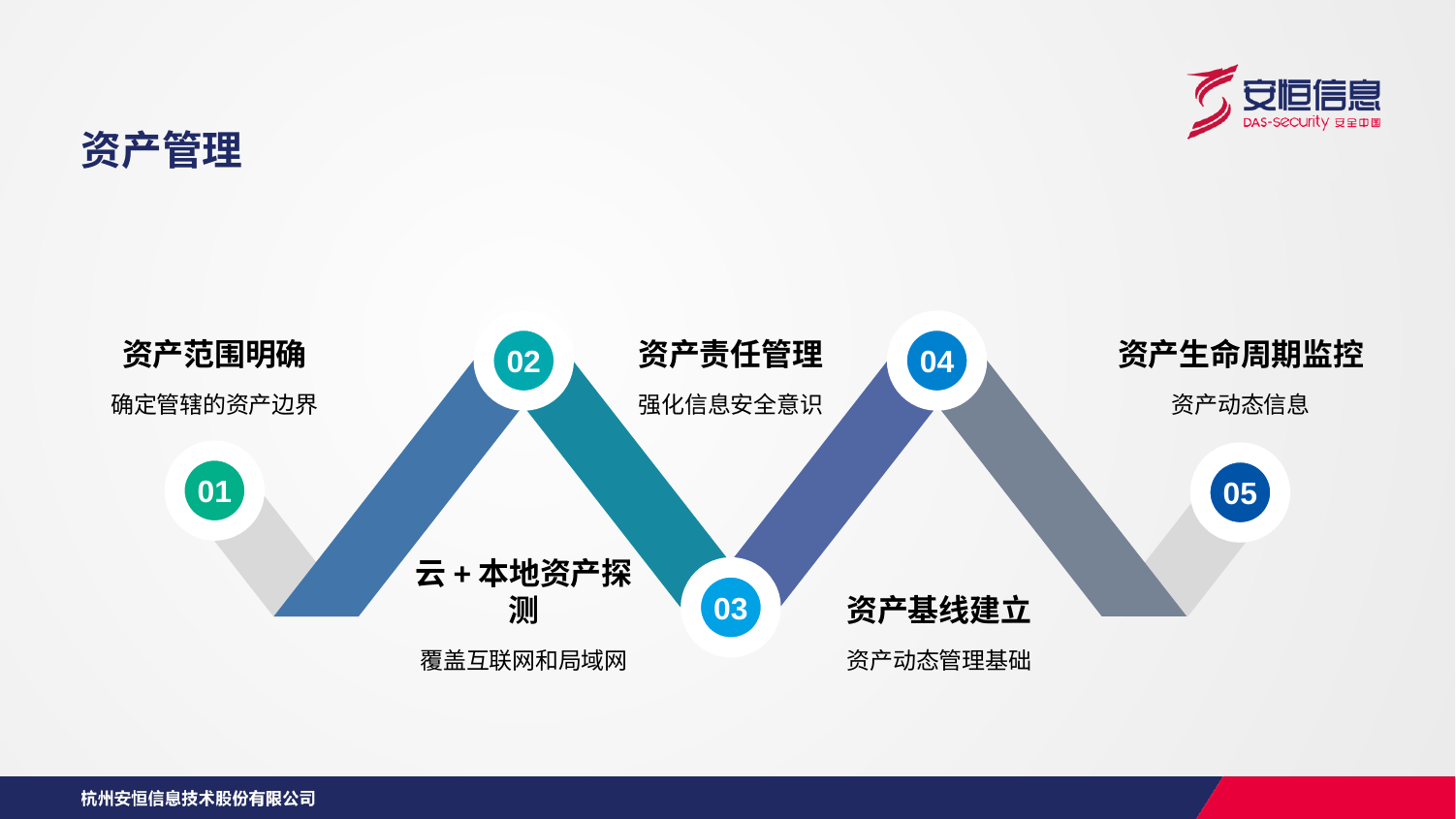

资产管理
02
04
资产范围明确
确定管辖的资产边界
资产责任管理
强化信息安全意识
资产生命周期监控
资产动态信息

01
05
03
云+本地资产探测
覆盖互联网和局域网
资产基线建立
资产动态管理基础